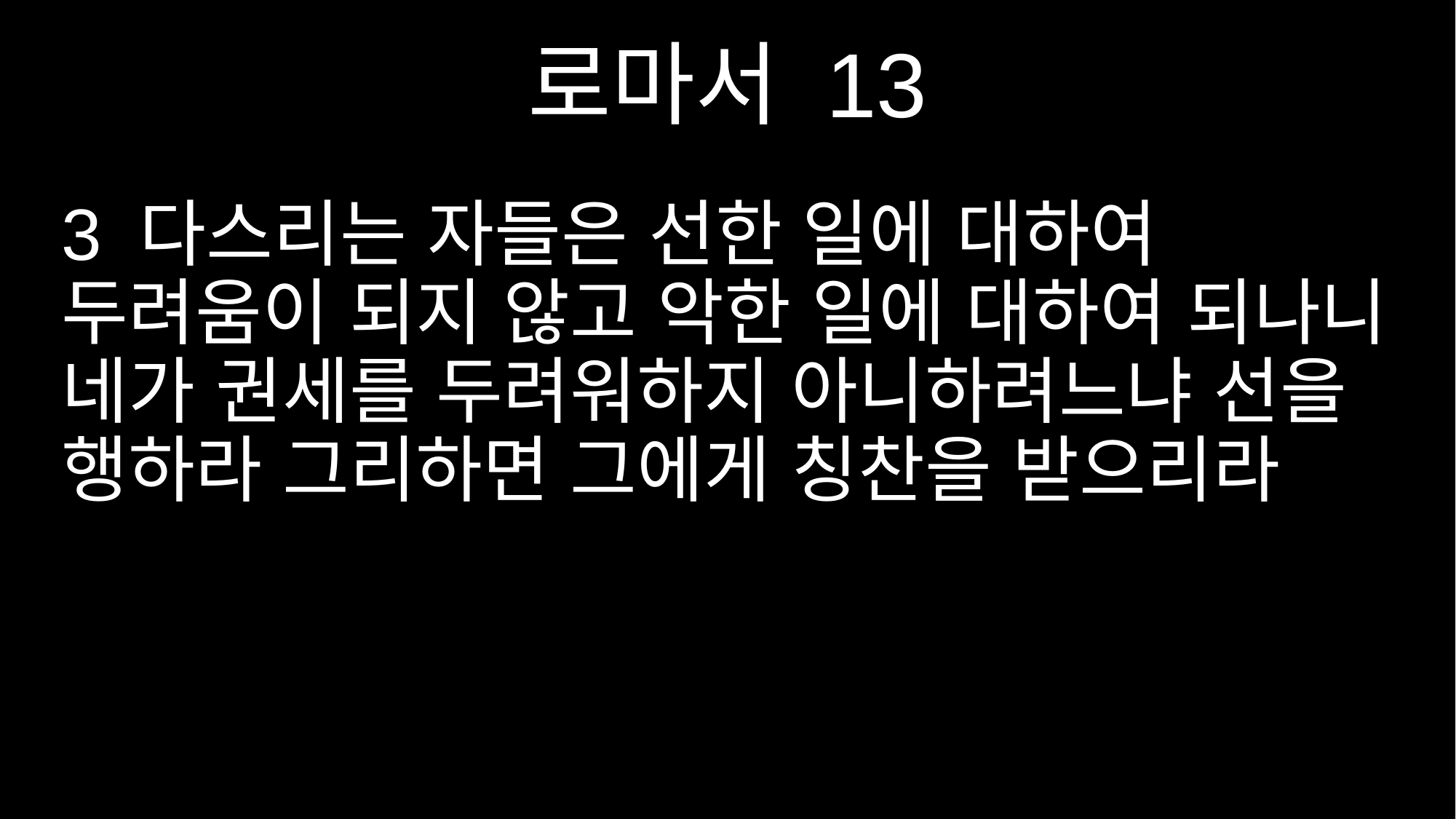

로마서 13
3 다스리는 자들은 선한 일에 대하여 두려움이 되지 않고 악한 일에 대하여 되나니 네가 권세를 두려워하지 아니하려느냐 선을 행하라 그리하면 그에게 칭찬을 받으리라